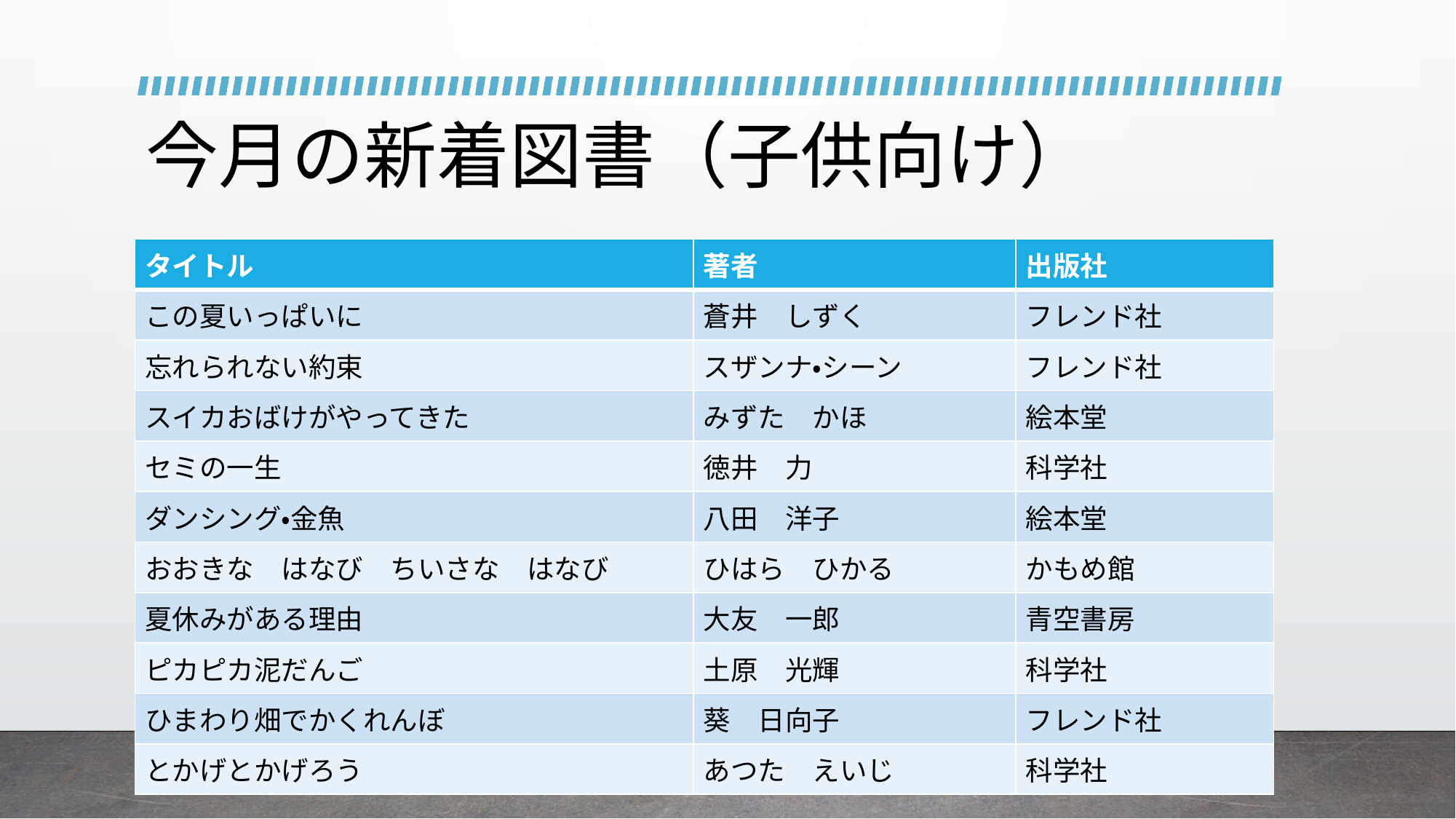

# 今月の新着図書（子供向け）
| タイトル | 著者 | 出版社 |
| --- | --- | --- |
| この夏いっぱいに | 蒼井　しずく | フレンド社 |
| 忘れられない約束 | スザンナ・シーン | フレンド社 |
| スイカおばけがやってきた | みずた　かほ | 絵本堂 |
| セミの一生 | 徳井　力 | 科学社 |
| ダンシング・金魚 | 八田　洋子 | 絵本堂 |
| おおきな　はなび　ちいさな　はなび | ひはら　ひかる | かもめ館 |
| 夏休みがある理由 | 大友　一郎 | 青空書房 |
| ピカピカ泥だんご | 土原　光輝 | 科学社 |
| ひまわり畑でかくれんぼ | 葵　日向子 | フレンド社 |
| とかげとかげろう | あつた　えいじ | 科学社 |